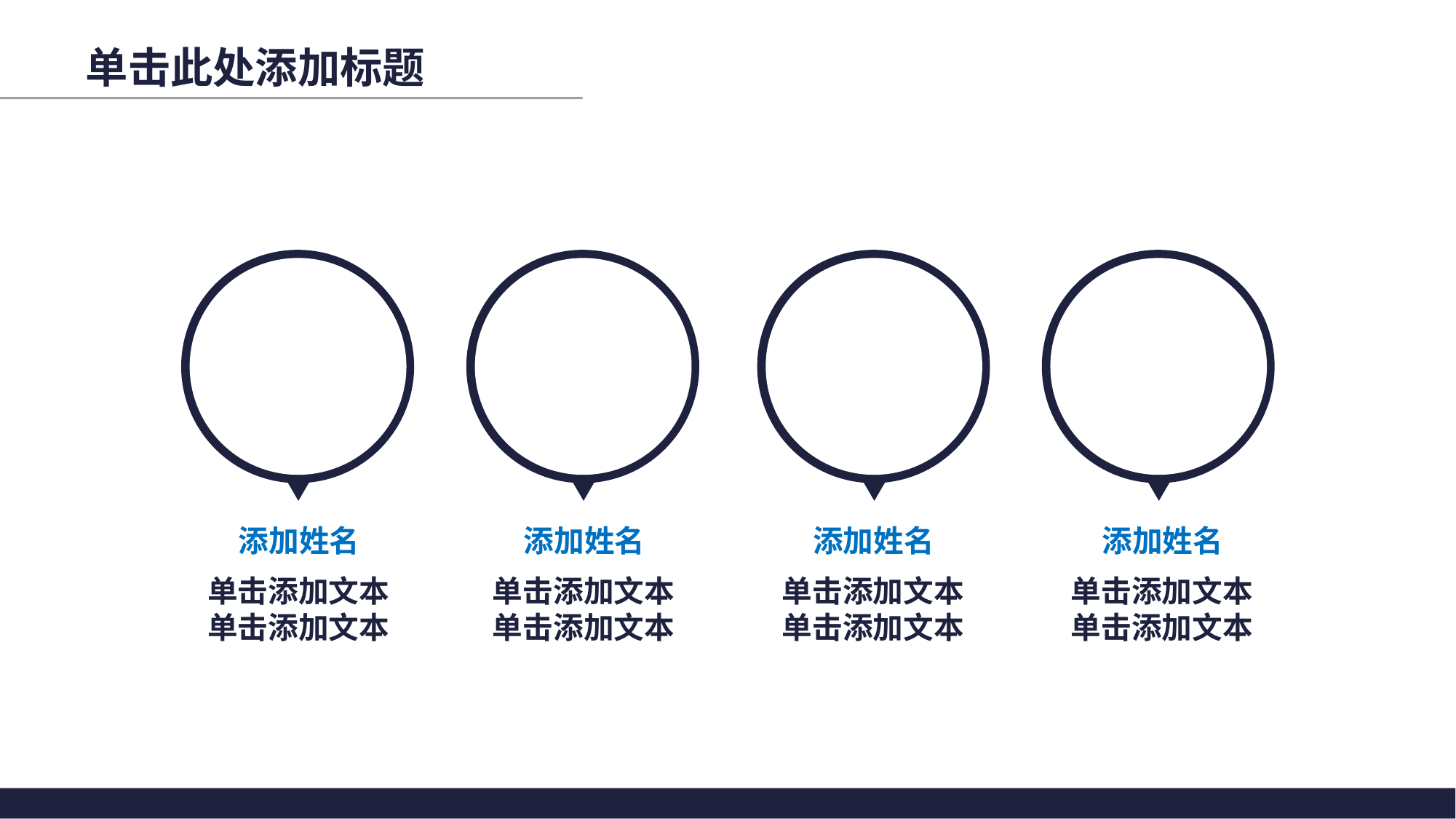

单击此处添加标题

添加姓名
添加姓名
添加姓名
添加姓名
单击添加文本
单击添加文本
单击添加文本
单击添加文本
单击添加文本
单击添加文本
单击添加文本
单击添加文本